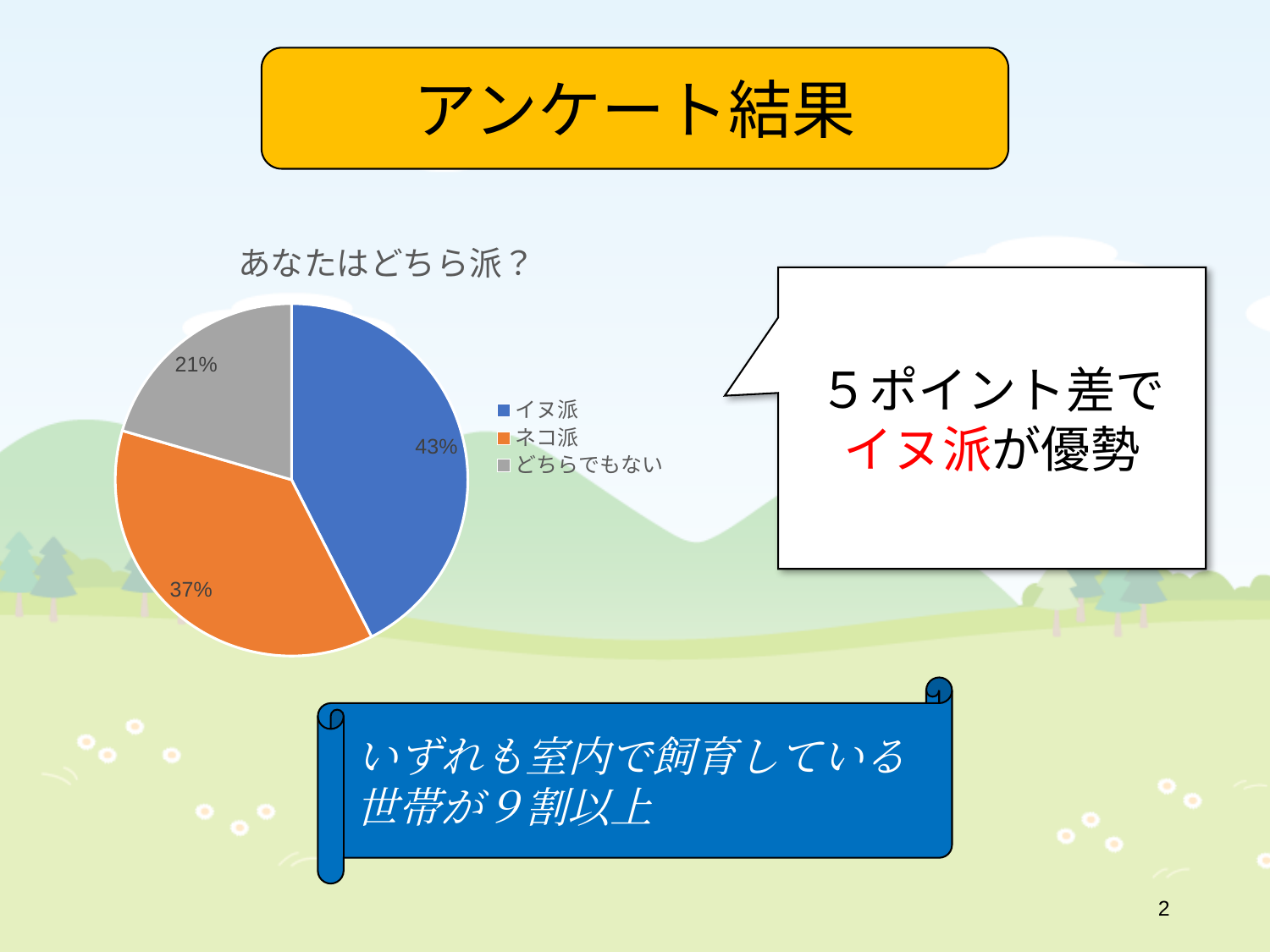

アンケート結果

### Chart: あなたはどちら派？

| Category | 回答数 |
|---|---|
| イヌ派 | 85.0 |
| ネコ派 | 74.0 |
| どちらでもない | 41.0 |
５ポイント差で
イヌ派が優勢
いずれも室内で飼育している
世帯が９割以上
2